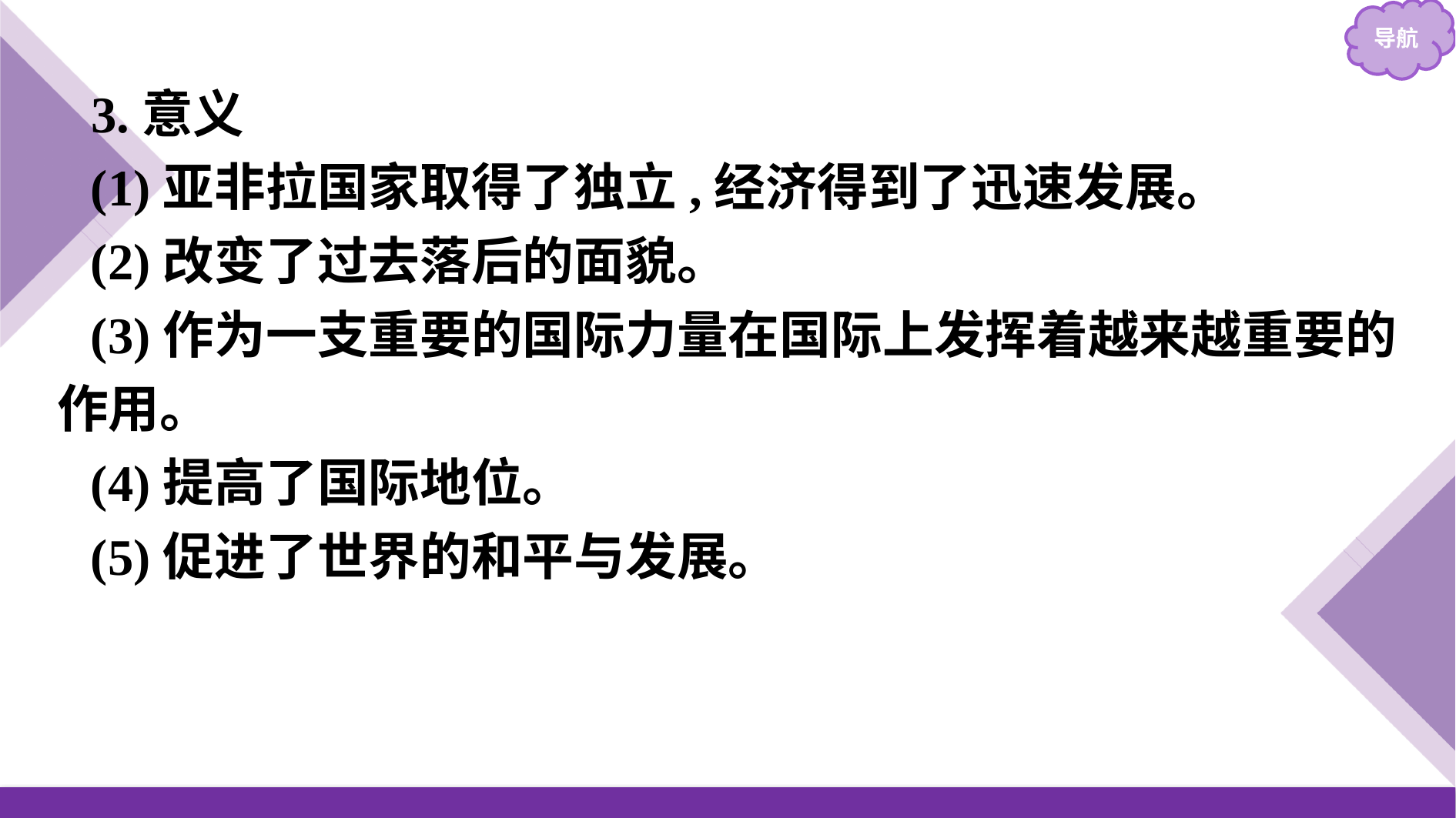

3.意义
(1)亚非拉国家取得了独立,经济得到了迅速发展。
(2)改变了过去落后的面貌。
(3)作为一支重要的国际力量在国际上发挥着越来越重要的作用。
(4)提高了国际地位。
(5)促进了世界的和平与发展。